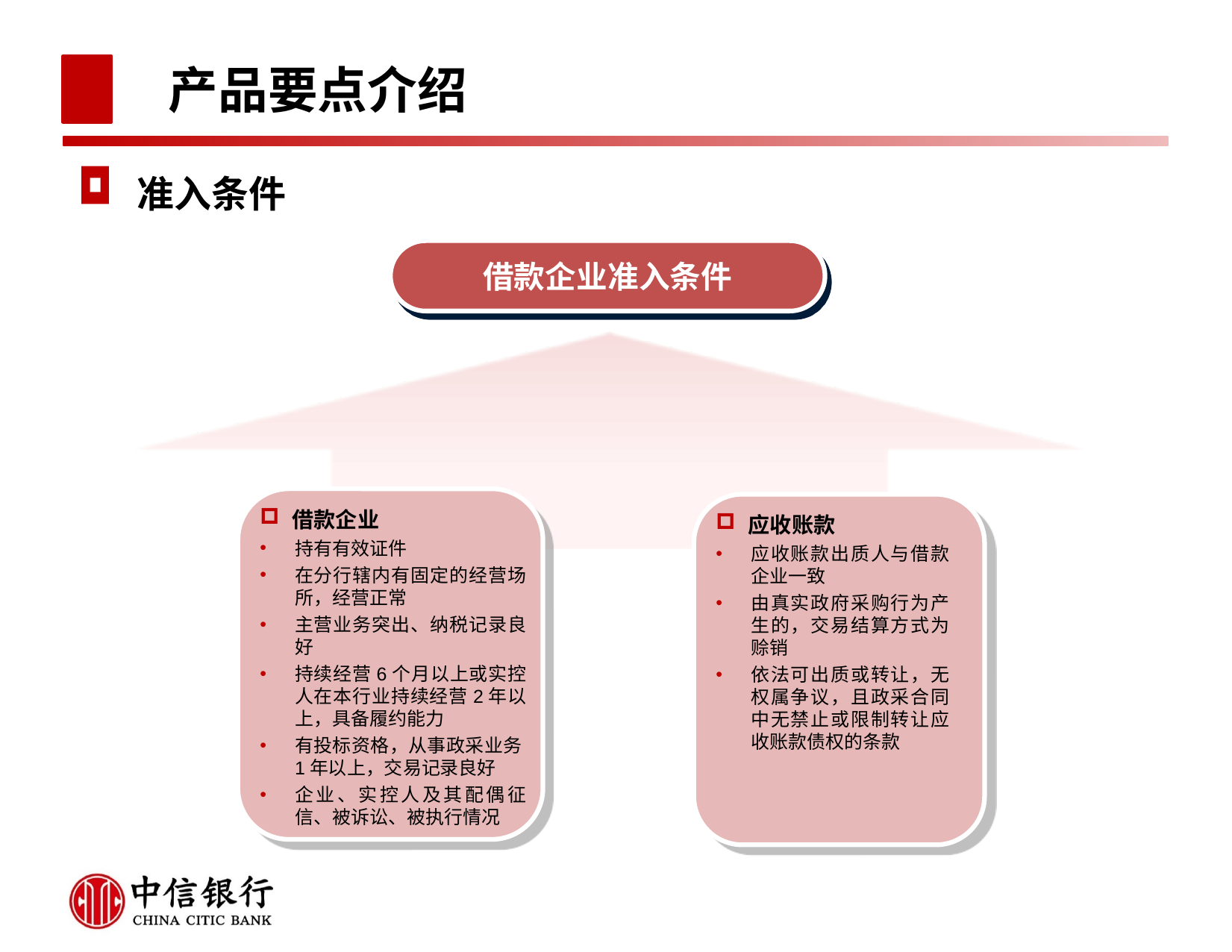

# 产品要点介绍
准入条件

借款企业准入条件

借款企业
持有有效证件
在分行辖内有固定的经营场所，经营正常
主营业务突出、纳税记录良好
持续经营6个月以上或实控人在本行业持续经营2年以上，具备履约能力
有投标资格，从事政采业务1年以上，交易记录良好
企业、实控人及其配偶征信、被诉讼、被执行情况

应收账款
应收账款出质人与借款企业一致
由真实政府采购行为产生的，交易结算方式为赊销
依法可出质或转让，无权属争议，且政采合同中无禁止或限制转让应收账款债权的条款
4